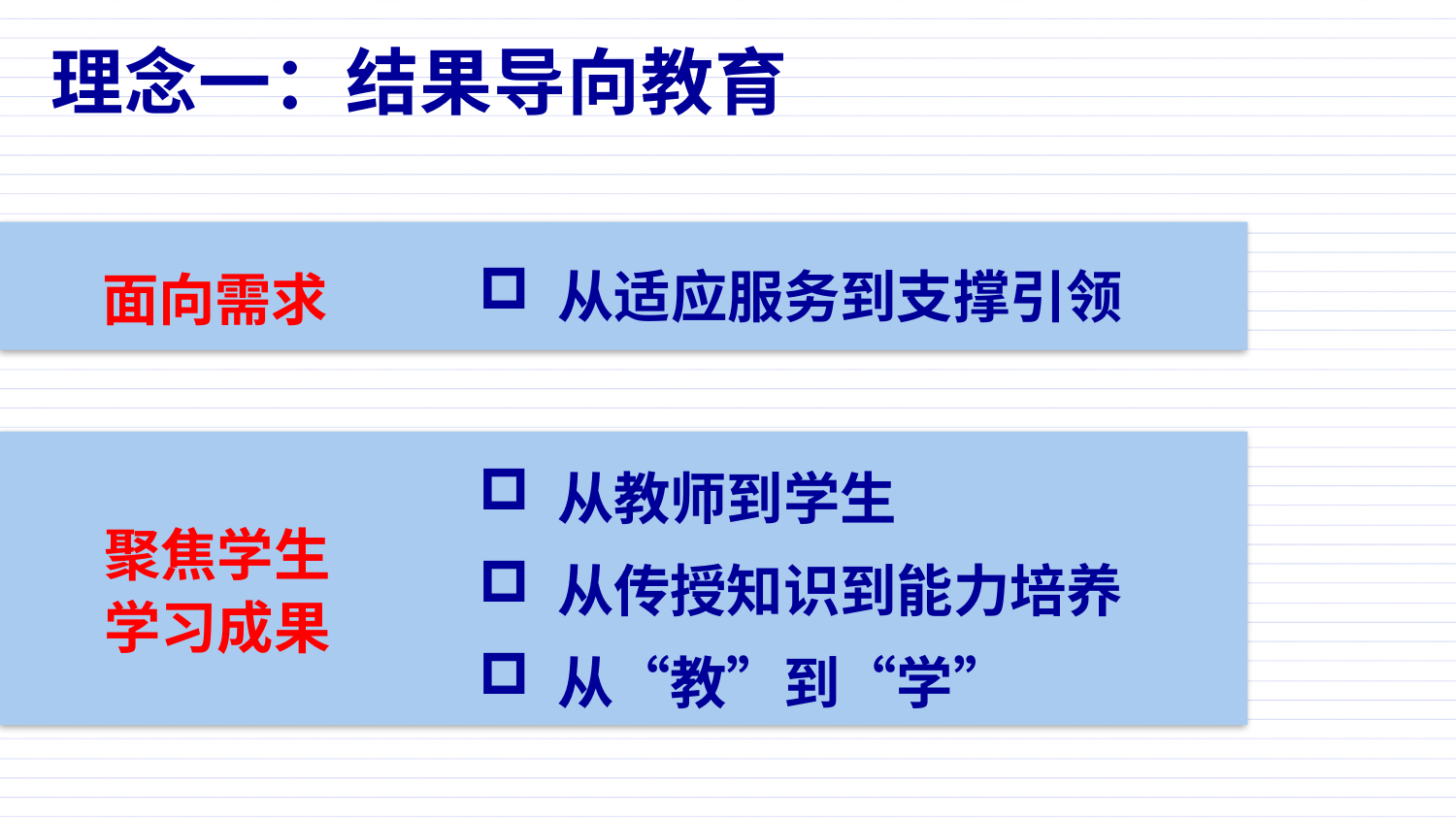

理念一：结果导向教育
 从适应服务到支撑引领

面向需求

 从教师到学生
 从传授知识到能力培养
 从“教”到“学”
聚焦学生
学习成果